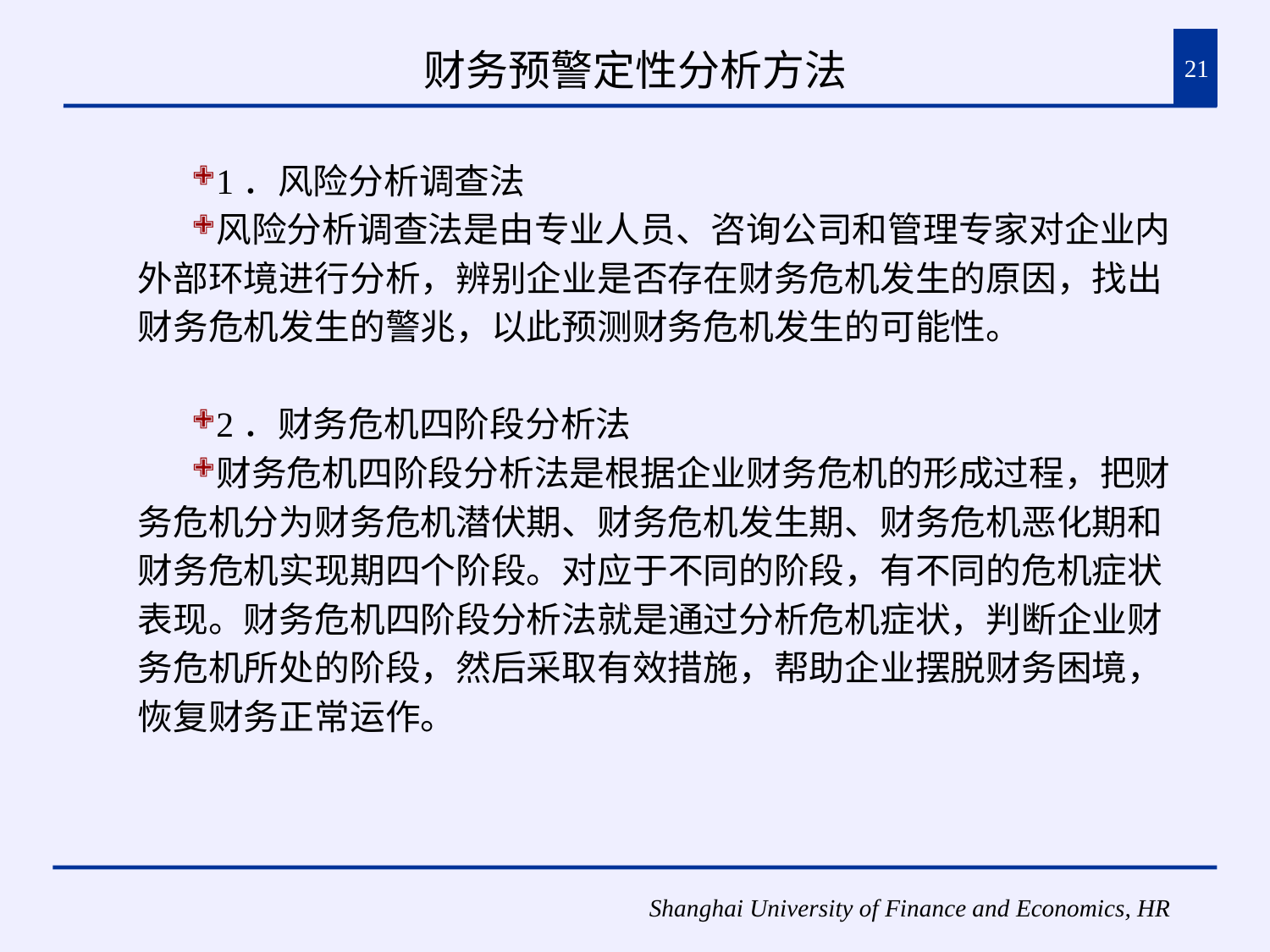

# 财务预警定性分析方法
21
1．风险分析调查法
风险分析调查法是由专业人员、咨询公司和管理专家对企业内外部环境进行分析，辨别企业是否存在财务危机发生的原因，找出财务危机发生的警兆，以此预测财务危机发生的可能性。

2．财务危机四阶段分析法
财务危机四阶段分析法是根据企业财务危机的形成过程，把财务危机分为财务危机潜伏期、财务危机发生期、财务危机恶化期和财务危机实现期四个阶段。对应于不同的阶段，有不同的危机症状表现。财务危机四阶段分析法就是通过分析危机症状，判断企业财务危机所处的阶段，然后采取有效措施，帮助企业摆脱财务困境，恢复财务正常运作。